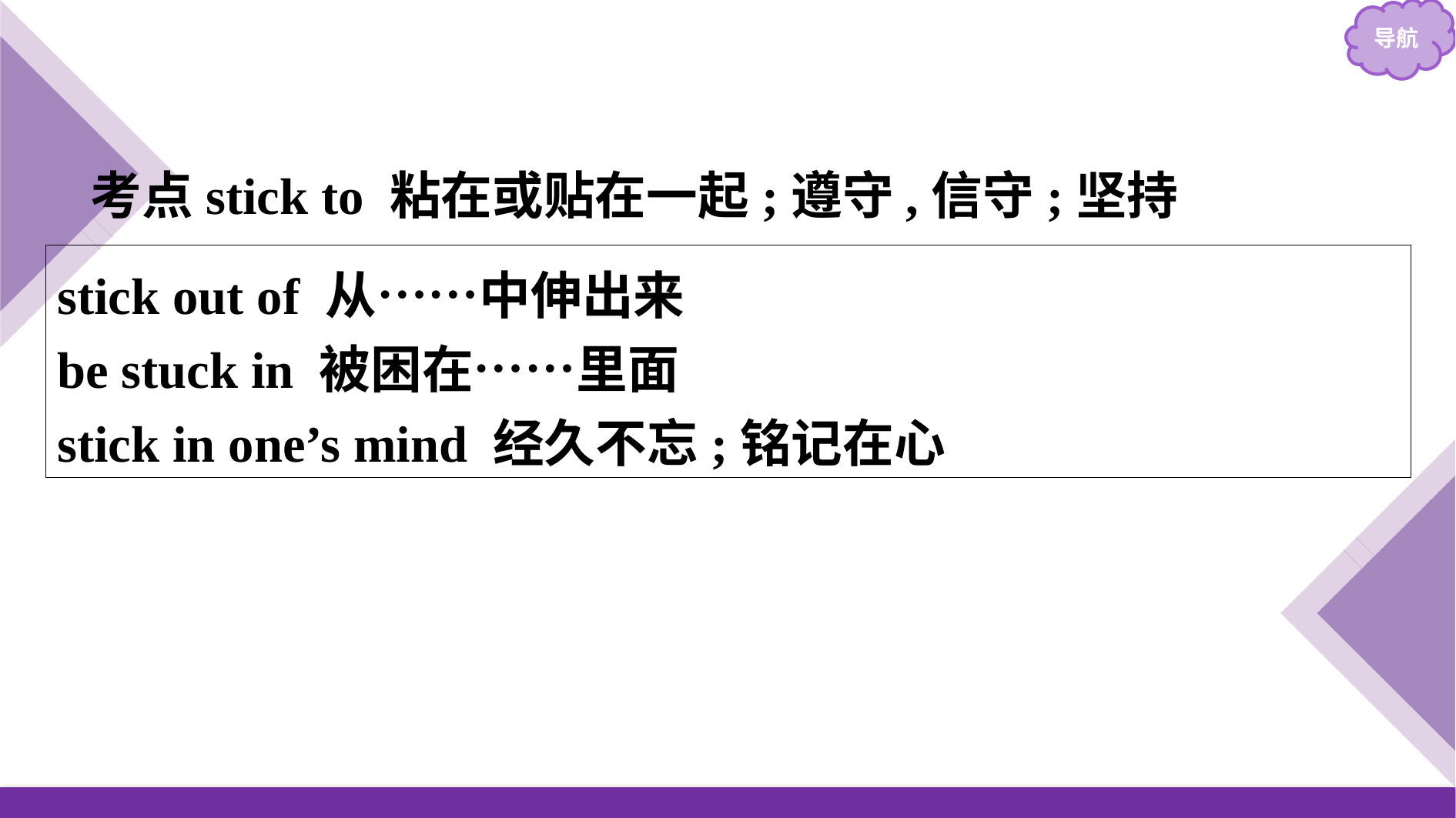

考点stick to 粘在或贴在一起;遵守,信守;坚持
stick out of 从……中伸出来
be stuck in 被困在……里面
stick in one’s mind 经久不忘;铭记在心